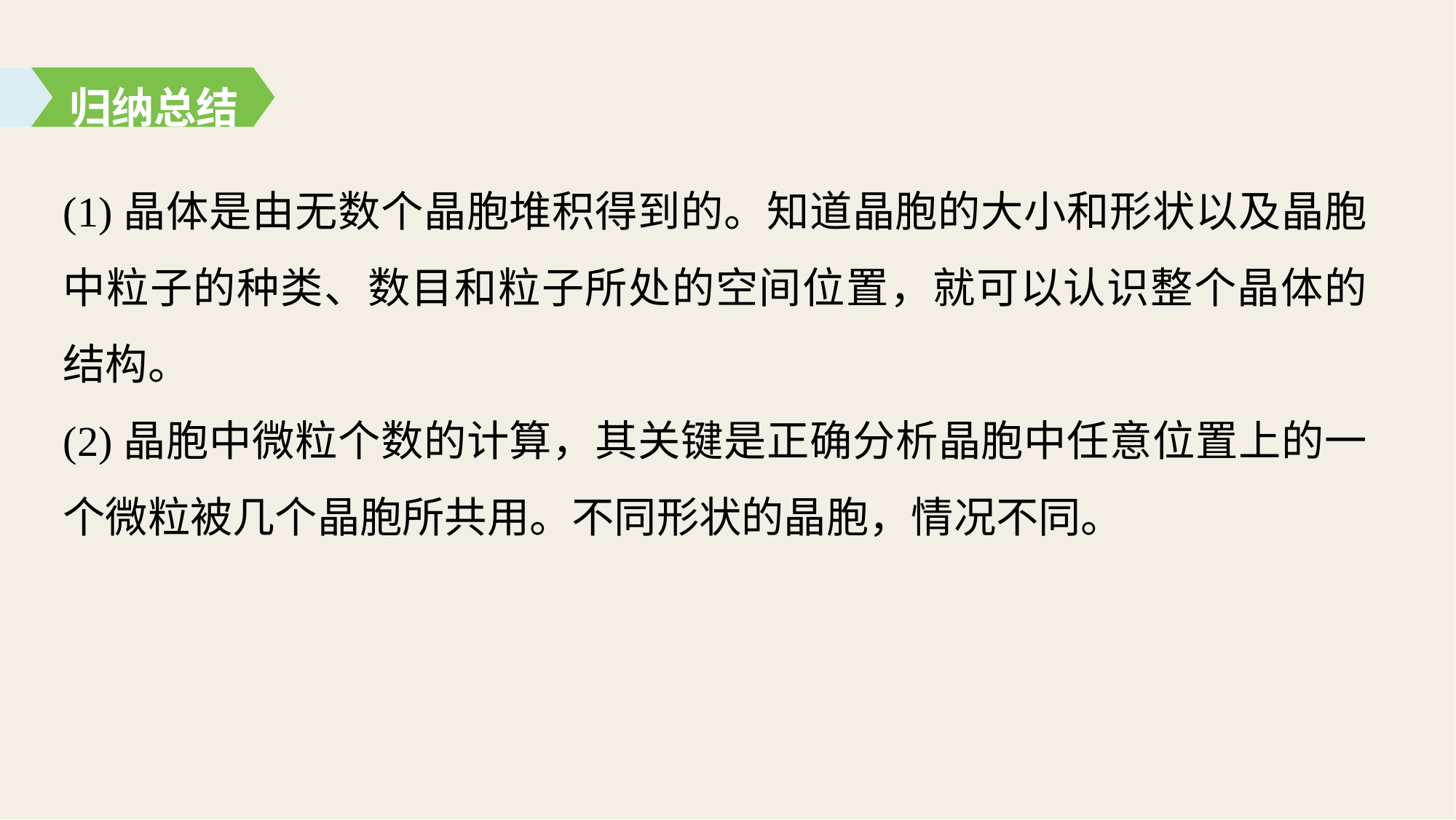

归纳总结

(1)晶体是由无数个晶胞堆积得到的。知道晶胞的大小和形状以及晶胞中粒子的种类、数目和粒子所处的空间位置，就可以认识整个晶体的结构。
(2)晶胞中微粒个数的计算，其关键是正确分析晶胞中任意位置上的一个微粒被几个晶胞所共用。不同形状的晶胞，情况不同。